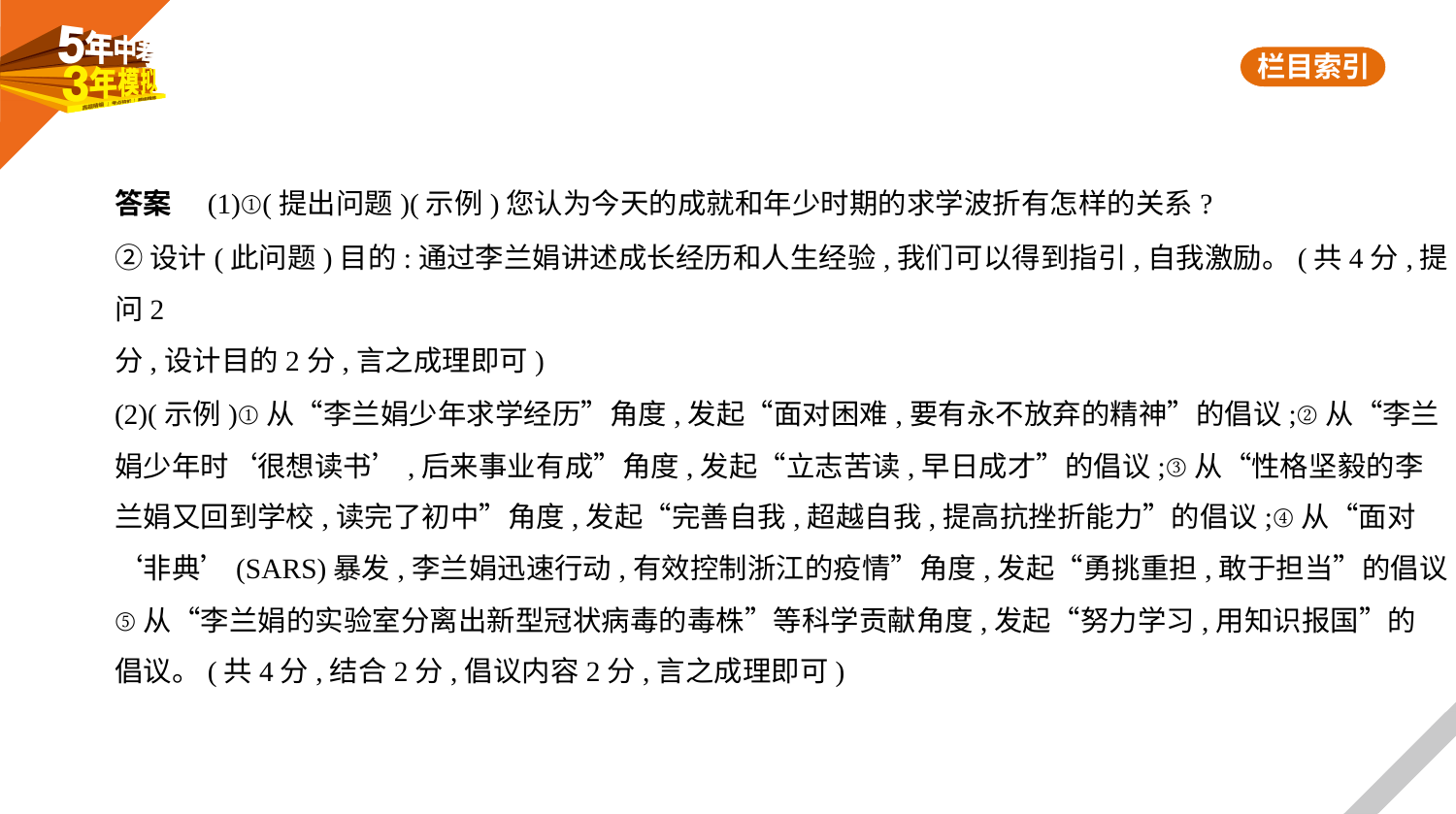

答案　(1)①(提出问题)(示例)您认为今天的成就和年少时期的求学波折有怎样的关系?
②设计(此问题)目的:通过李兰娟讲述成长经历和人生经验,我们可以得到指引,自我激励。(共4分,提问2
分,设计目的2分,言之成理即可)
(2)(示例)①从“李兰娟少年求学经历”角度,发起“面对困难,要有永不放弃的精神”的倡议;②从“李兰
娟少年时‘很想读书’,后来事业有成”角度,发起“立志苦读,早日成才”的倡议;③从“性格坚毅的李
兰娟又回到学校,读完了初中”角度,发起“完善自我,超越自我,提高抗挫折能力”的倡议;④从“面对
‘非典’(SARS)暴发,李兰娟迅速行动,有效控制浙江的疫情”角度,发起“勇挑重担,敢于担当”的倡议;
⑤从“李兰娟的实验室分离出新型冠状病毒的毒株”等科学贡献角度,发起“努力学习,用知识报国”的
倡议。(共4分,结合2分,倡议内容2分,言之成理即可)